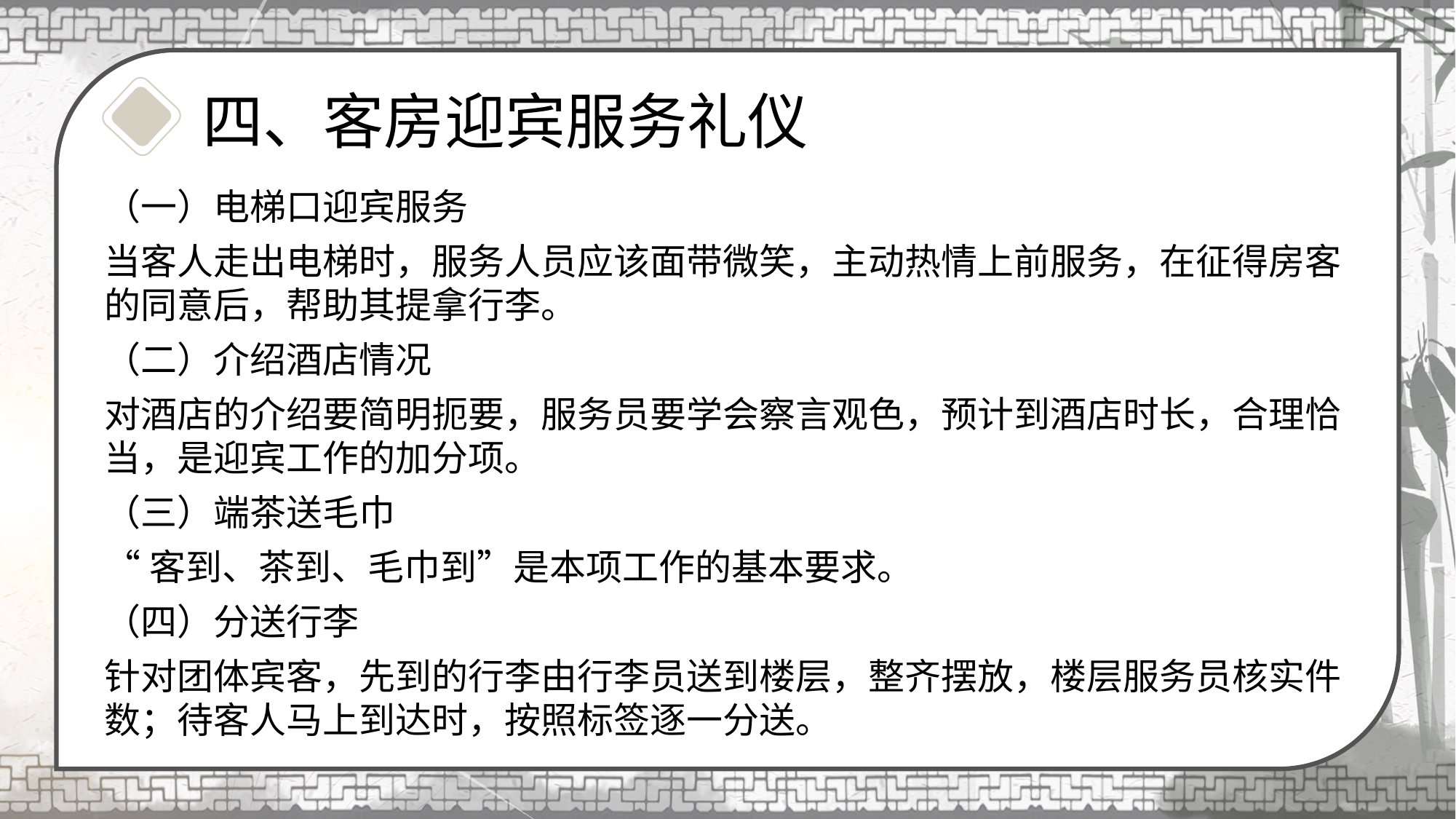

四、客房迎宾服务礼仪
（一）电梯口迎宾服务
当客人走出电梯时，服务人员应该面带微笑，主动热情上前服务，在征得房客的同意后，帮助其提拿行李。
（二）介绍酒店情况
对酒店的介绍要简明扼要，服务员要学会察言观色，预计到酒店时长，合理恰当，是迎宾工作的加分项。
（三）端茶送毛巾
“客到、茶到、毛巾到”是本项工作的基本要求。
（四）分送行李
针对团体宾客，先到的行李由行李员送到楼层，整齐摆放，楼层服务员核实件数；待客人马上到达时，按照标签逐一分送。
1.11.1什么是仪容什么是仪容